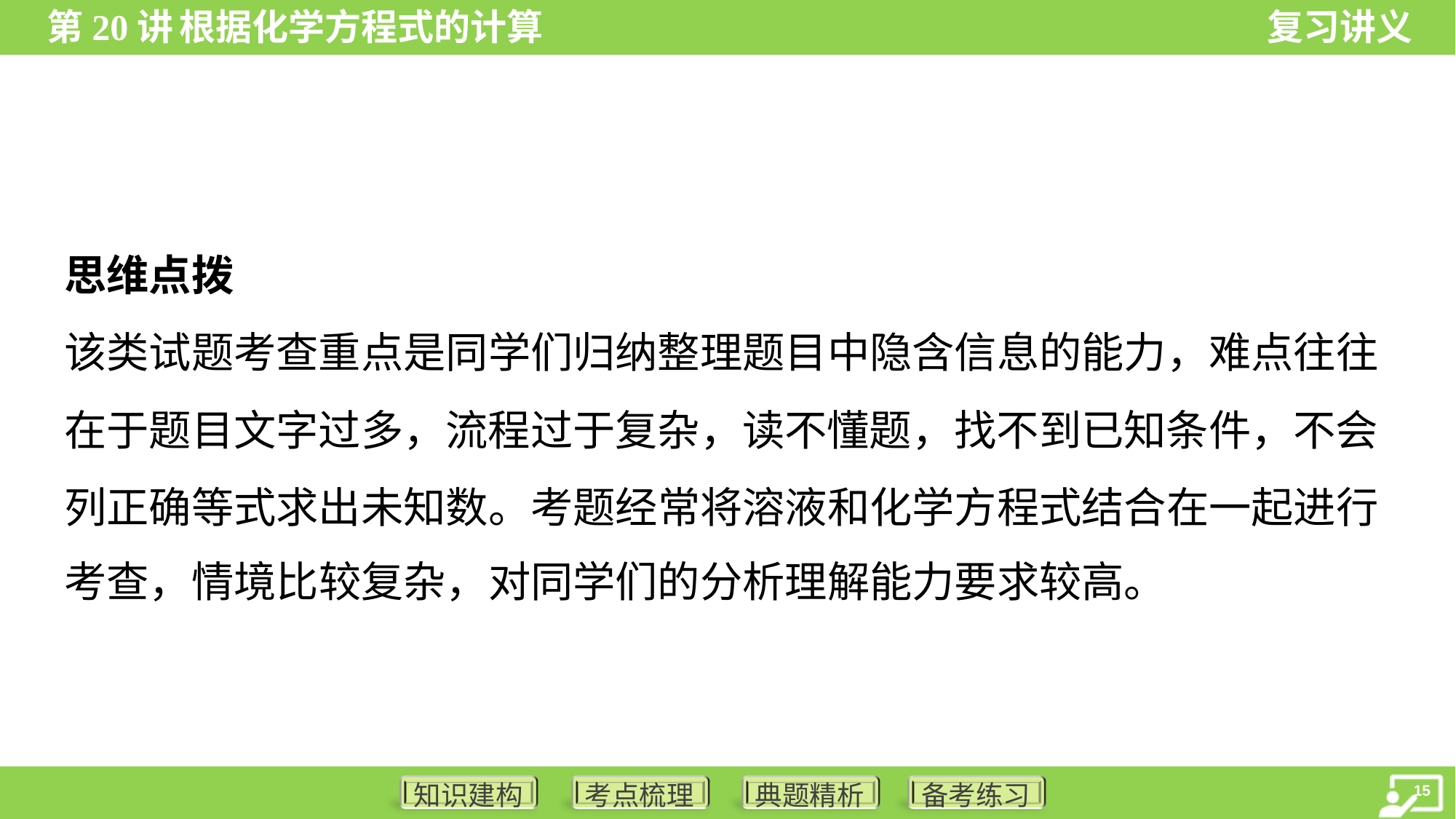

思维点拨
该类试题考查重点是同学们归纳整理题目中隐含信息的能力，难点往往
在于题目文字过多，流程过于复杂，读不懂题，找不到已知条件，不会
列正确等式求出未知数。考题经常将溶液和化学方程式结合在一起进行
考查，情境比较复杂，对同学们的分析理解能力要求较高。